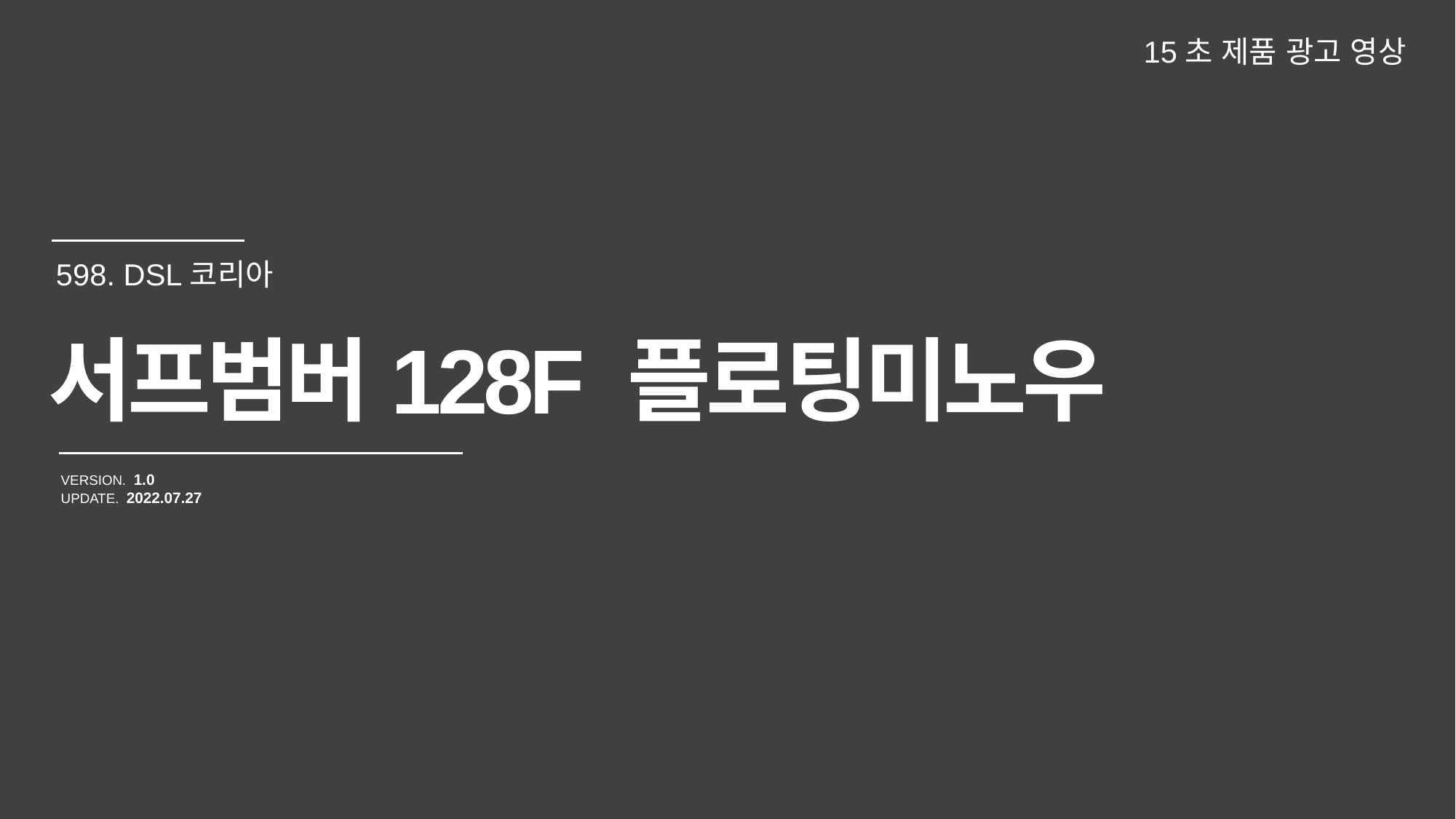

15초 제품 광고 영상
서프범버128F 플로팅미노우
VERSION.  1.0
UPDATE.  2022.07.27

598. DSL코리아